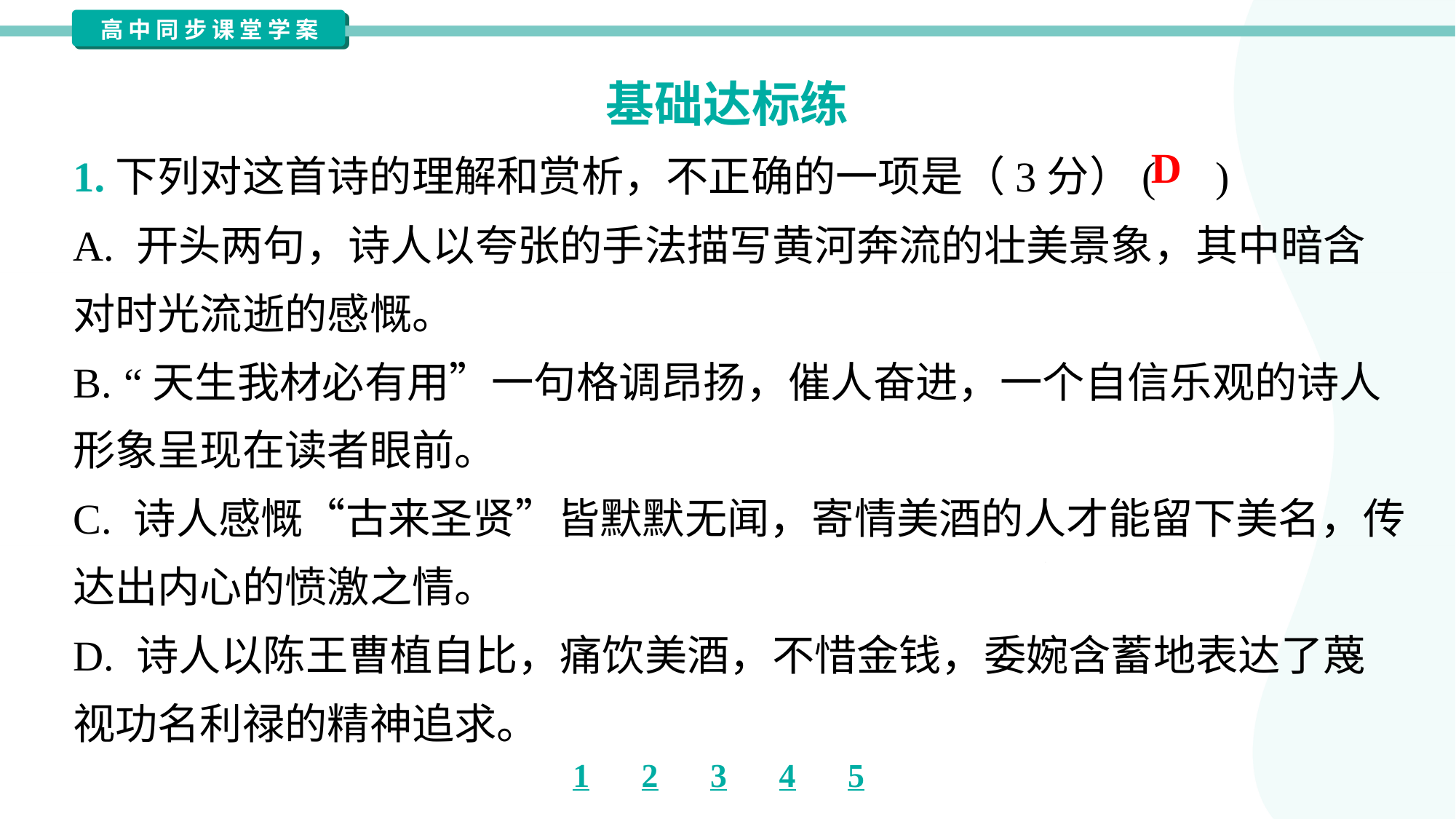

基础达标练
D
1.下列对这首诗的理解和赏析，不正确的一项是（3分）(     )
A. 开头两句，诗人以夸张的手法描写黄河奔流的壮美景象，其中暗含
对时光流逝的感慨。
B. “天生我材必有用”一句格调昂扬，催人奋进，一个自信乐观的诗人
形象呈现在读者眼前。
C. 诗人感慨“古来圣贤”皆默默无闻，寄情美酒的人才能留下美名，传
达出内心的愤激之情。
D. 诗人以陈王曹植自比，痛饮美酒，不惜金钱，委婉含蓄地表达了蔑
视功名利禄的精神追求。